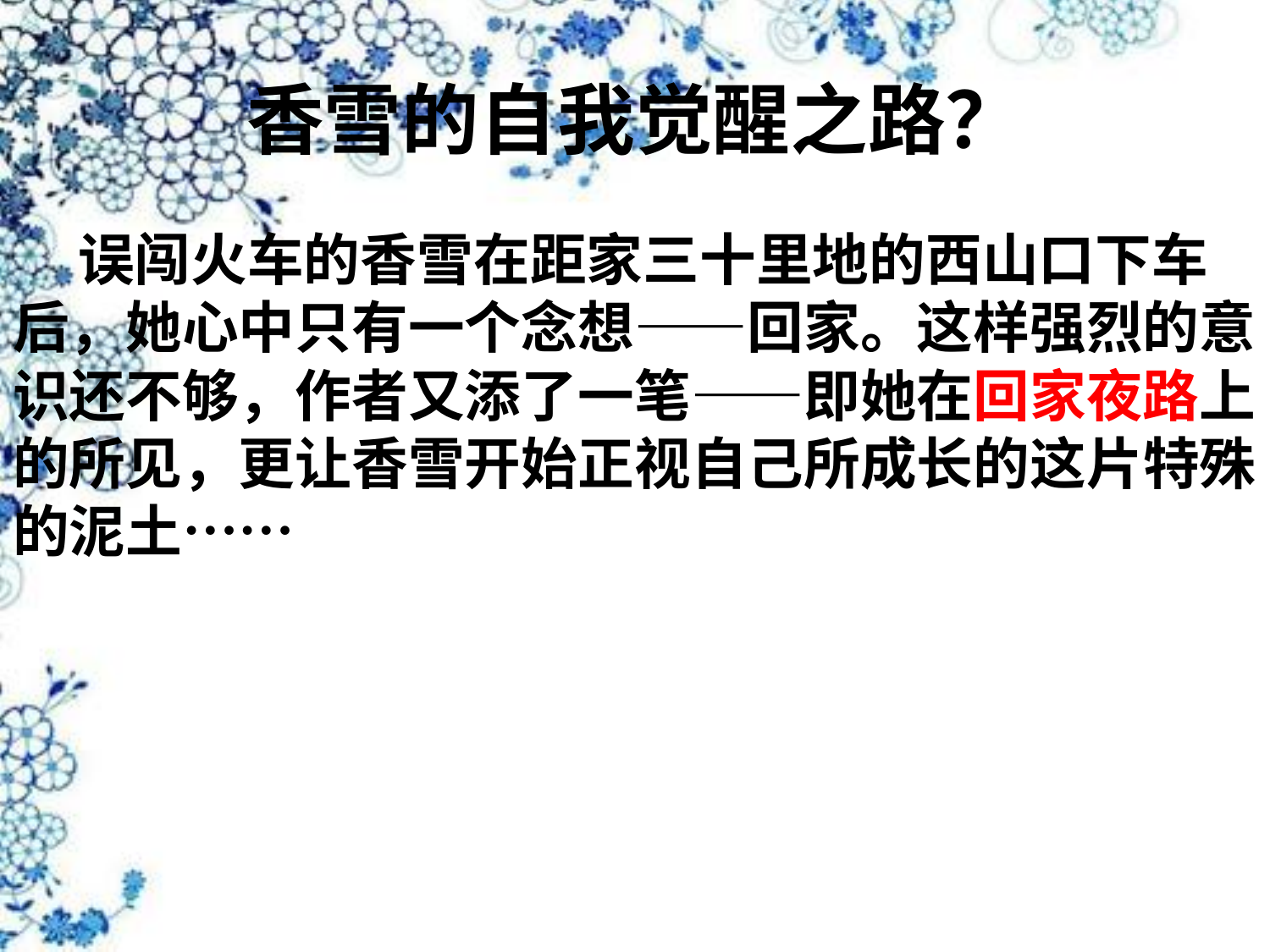

# 香雪的自我觉醒之路？
    误闯火车的香雪在距家三十里地的西山口下车后，她心中只有一个念想——回家。这样强烈的意识还不够，作者又添了一笔——即她在回家夜路上的所见，更让香雪开始正视自己所成长的这片特殊的泥土……